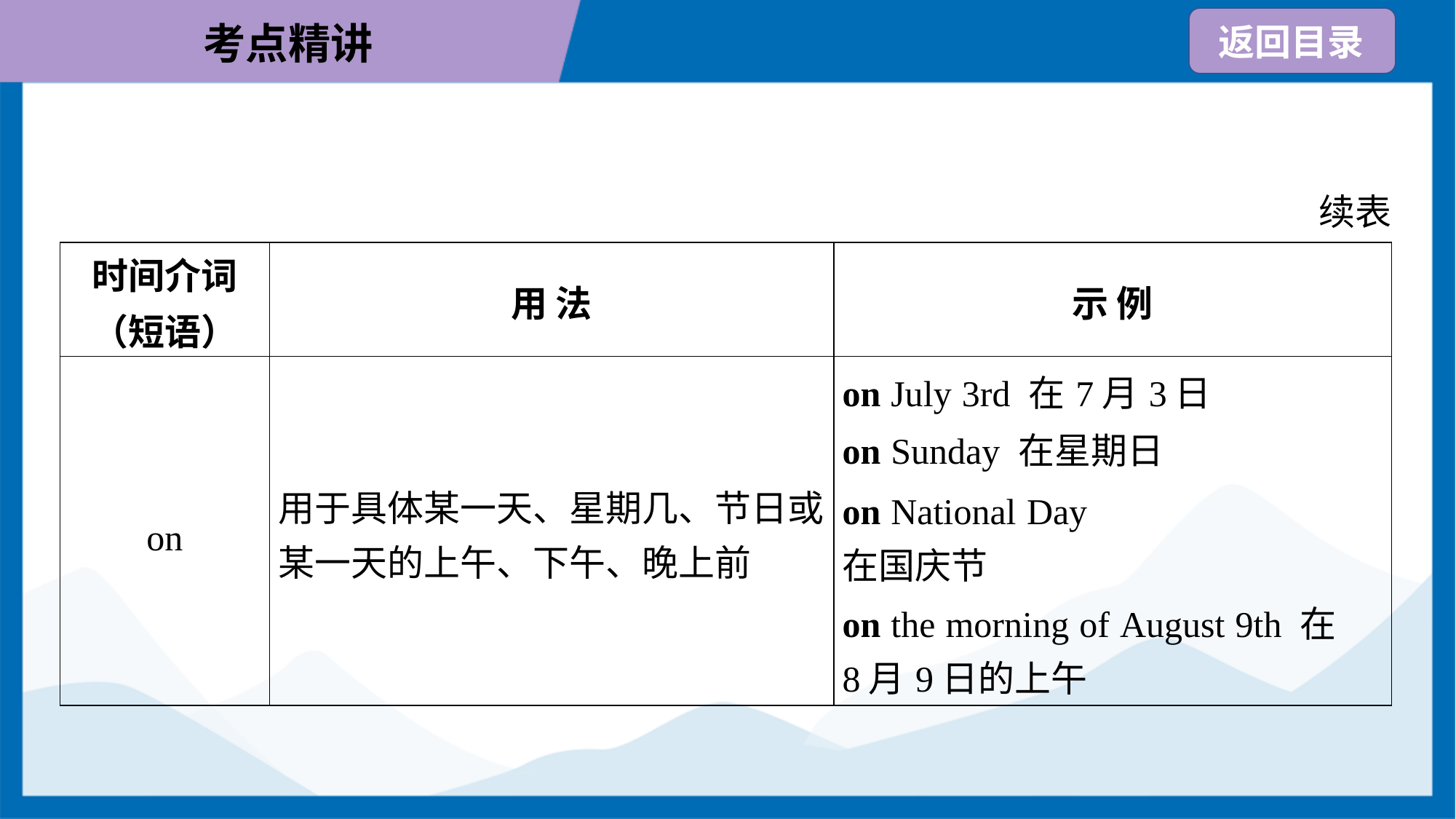

续表
| 时间介词 （短语） | 用 法 | 示 例 |
| --- | --- | --- |
| on | 用于具体某一天、星期几、节日或 某一天的上午、下午、晚上前 | on July 3rd 在7月3日 on Sunday 在星期日 on National Day 在国庆节 on the morning of August 9th 在 8月9日的上午 |